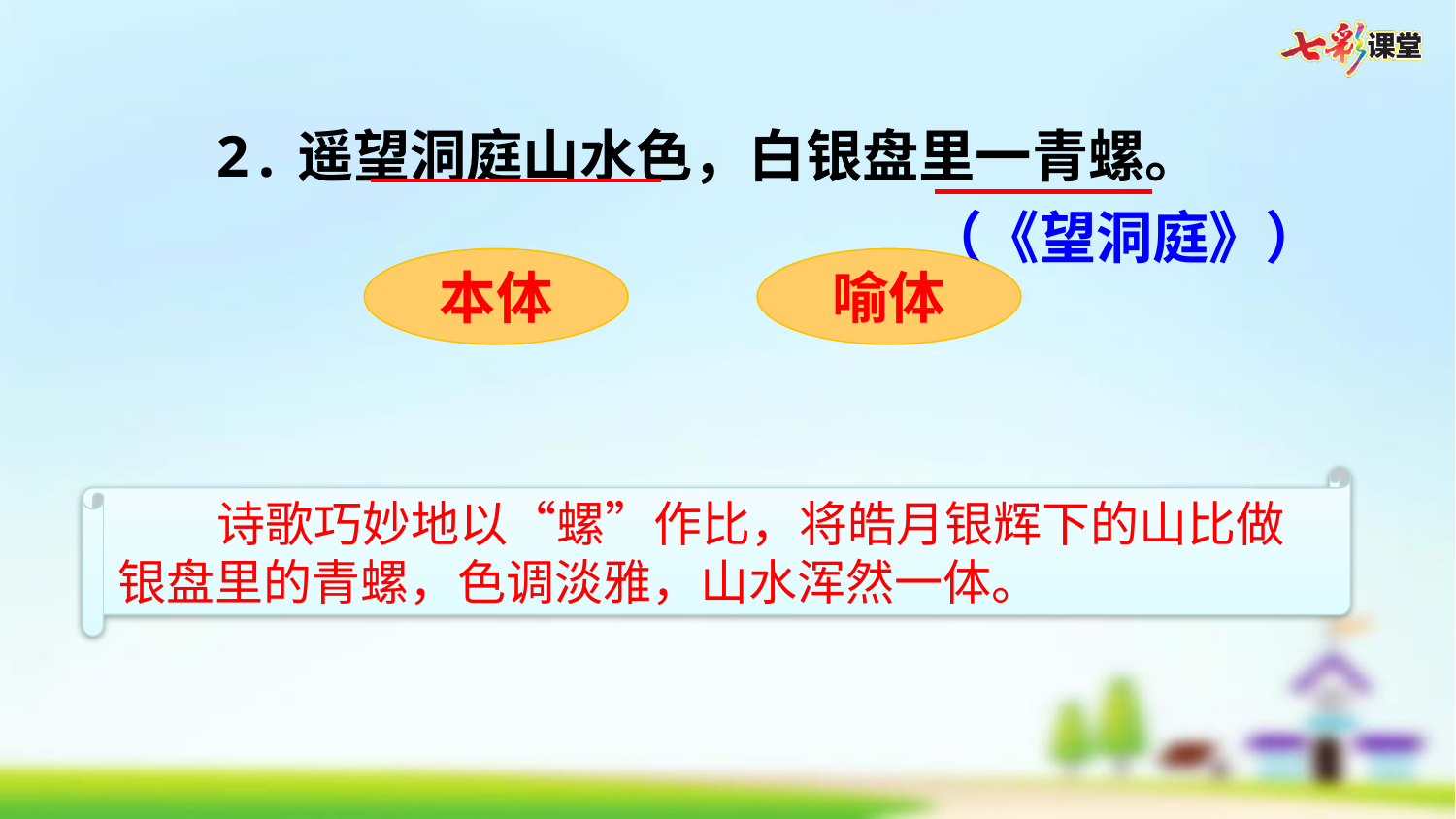

2.遥望洞庭山水色，白银盘里一青螺。
（《望洞庭》）
本体
喻体
        诗歌巧妙地以“螺”作比，将皓月银辉下的山比做银盘里的青螺，色调淡雅，山水浑然一体。